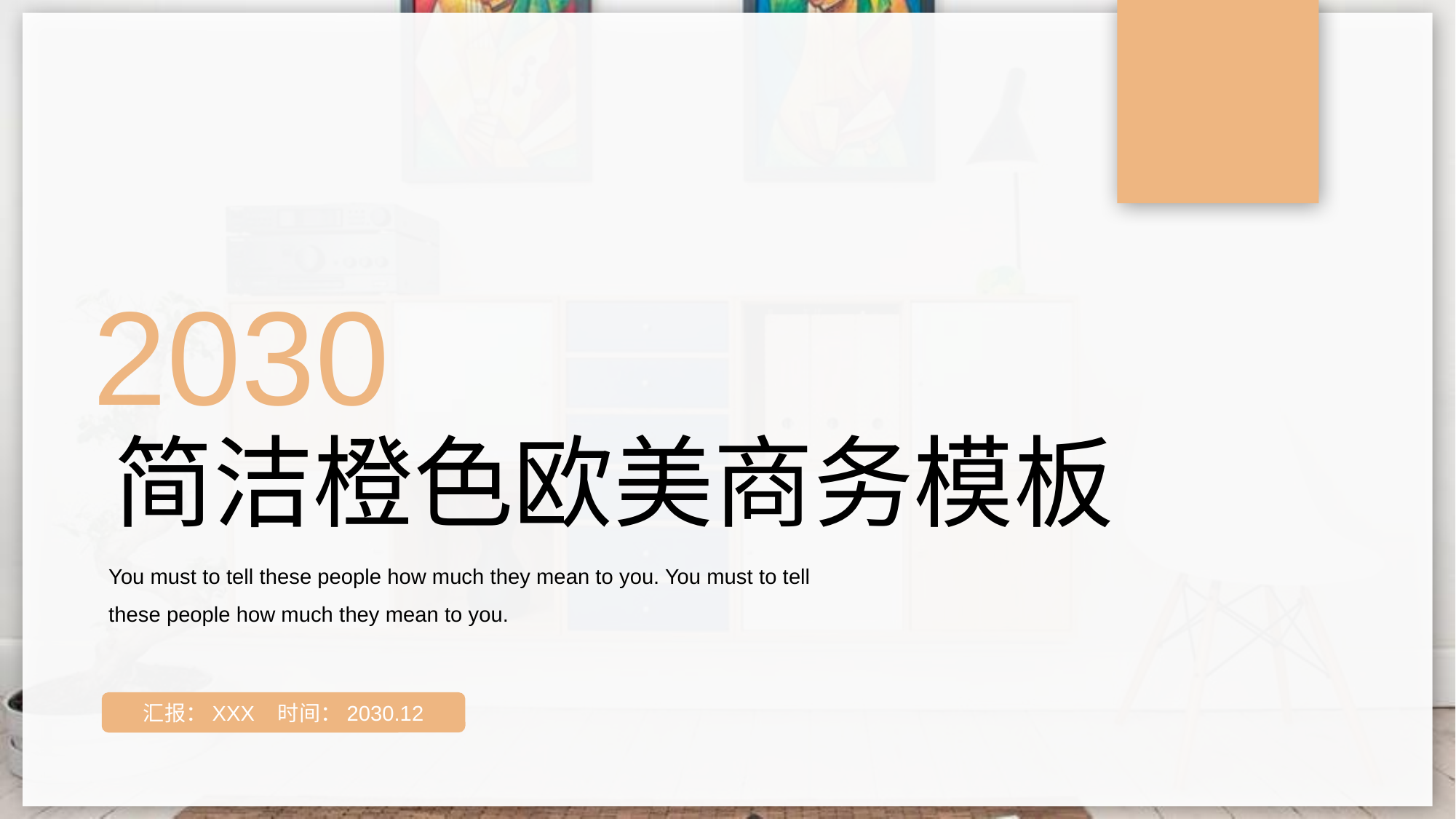

2030
简洁橙色欧美商务模板
You must to tell these people how much they mean to you. You must to tell these people how much they mean to you.
汇报：XXX   时间：2030.12